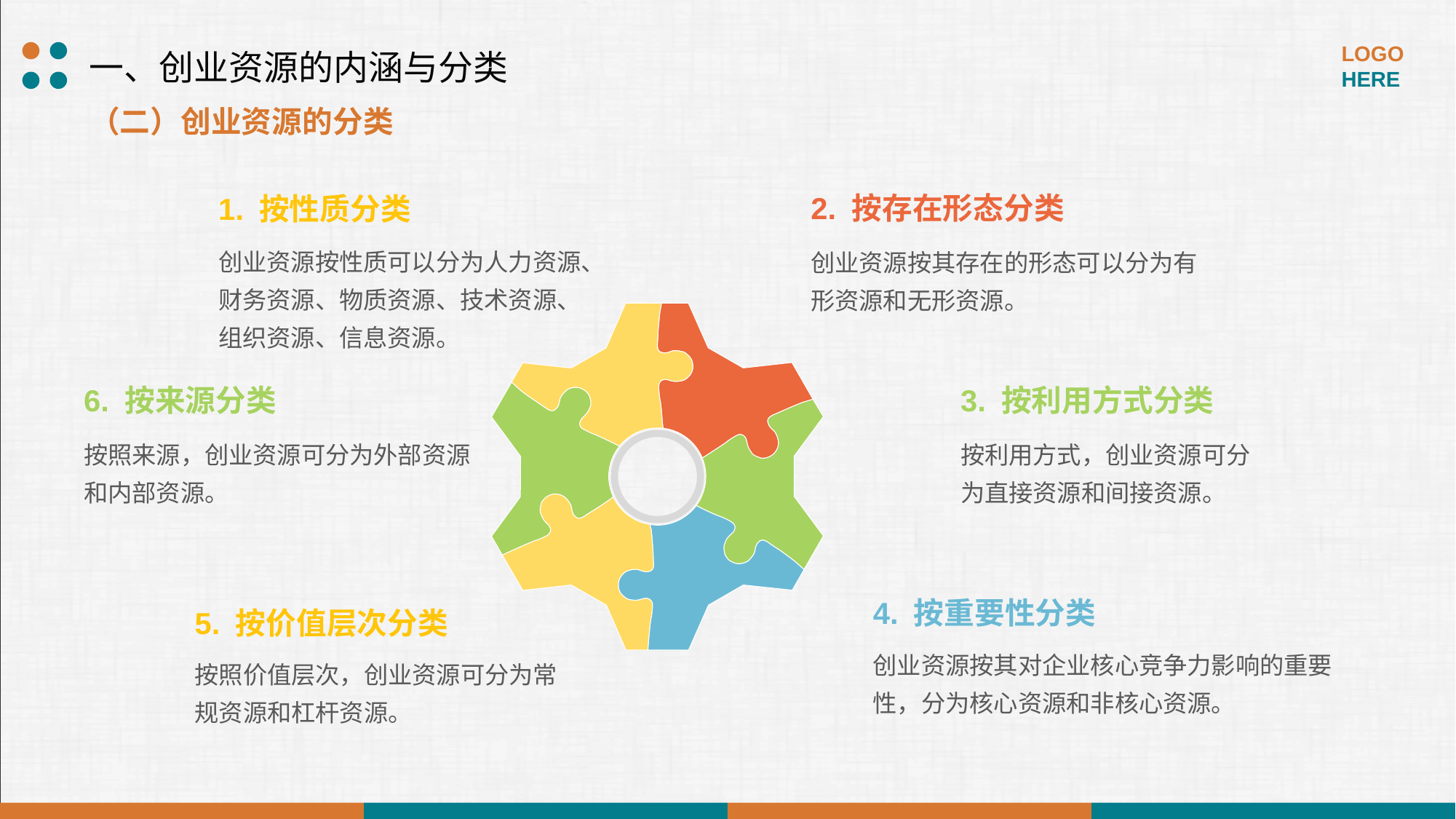

一、创业资源的内涵与分类
（二）创业资源的分类
2. 按存在形态分类
1. 按性质分类
创业资源按性质可以分为人力资源、财务资源、物质资源、技术资源、组织资源、信息资源。
创业资源按其存在的形态可以分为有形资源和无形资源。

6. 按来源分类
3. 按利用方式分类

按利用方式，创业资源可分为直接资源和间接资源。
按照来源，创业资源可分为外部资源和内部资源。

4. 按重要性分类
5. 按价值层次分类
创业资源按其对企业核心竞争力影响的重要性，分为核心资源和非核心资源。
按照价值层次，创业资源可分为常规资源和杠杆资源。